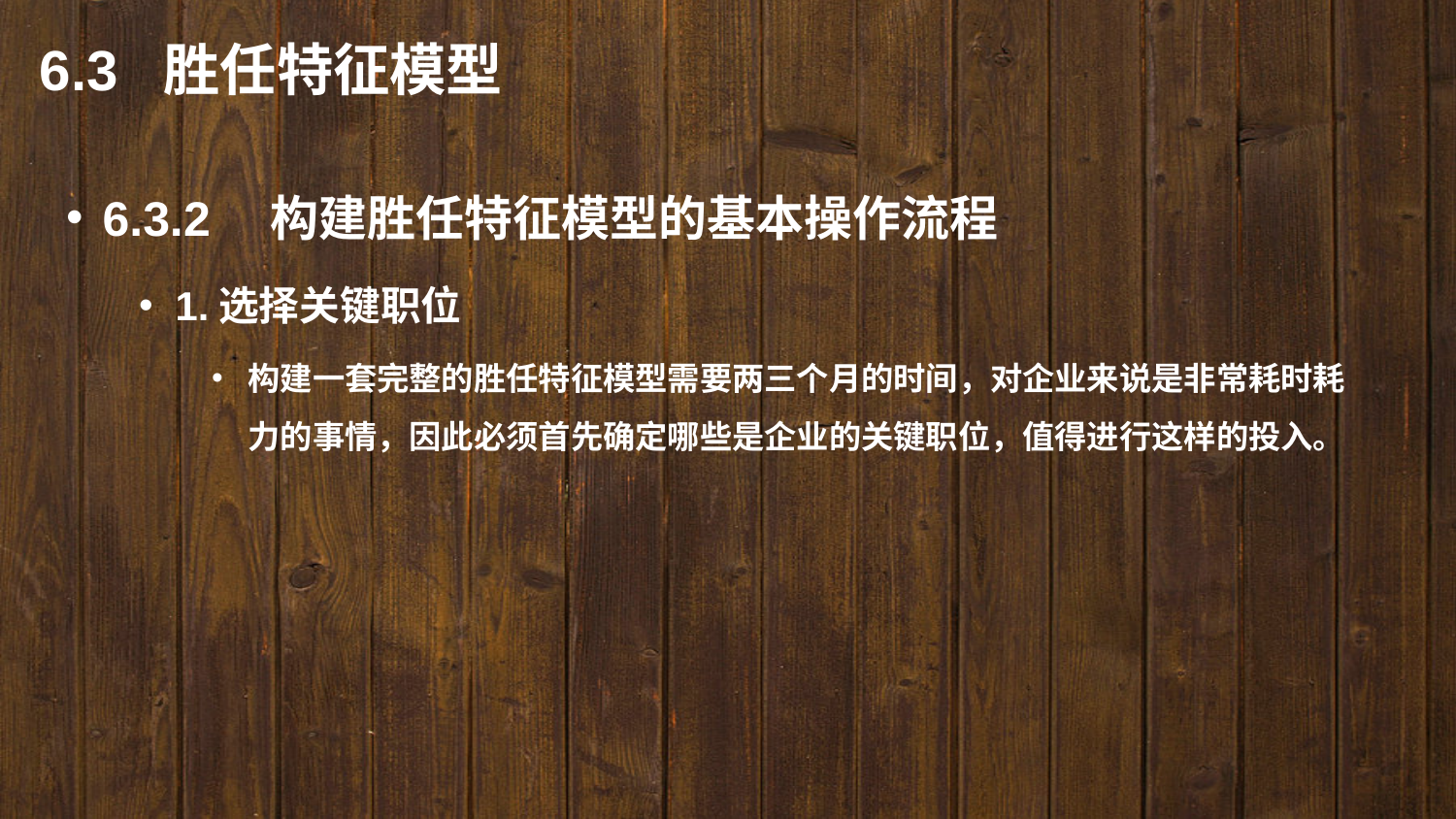

6.3  胜任特征模型
6.3.2　构建胜任特征模型的基本操作流程
1.选择关键职位
构建一套完整的胜任特征模型需要两三个月的时间，对企业来说是非常耗时耗力的事情，因此必须首先确定哪些是企业的关键职位，值得进行这样的投入。